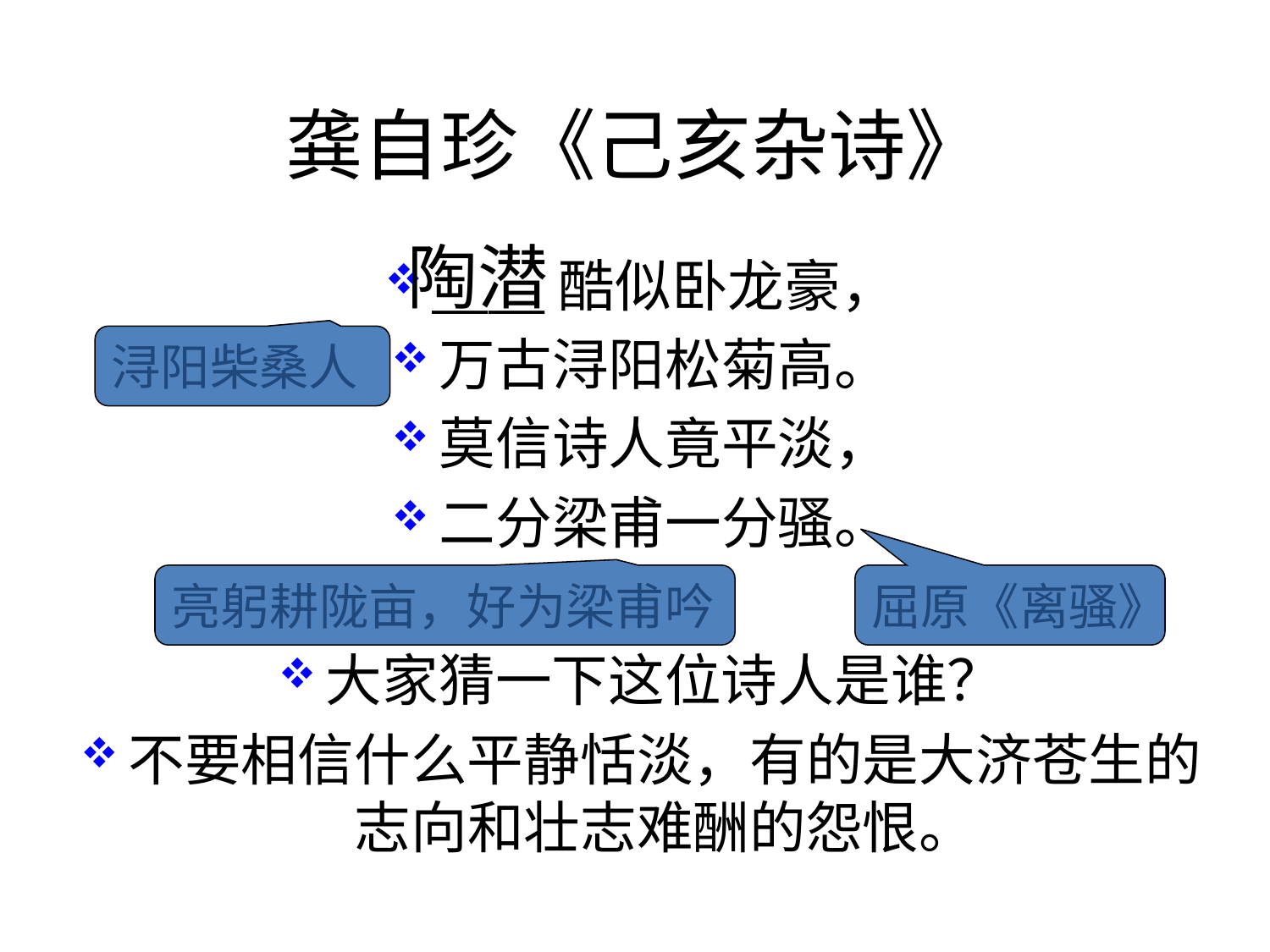

# 龚自珍《己亥杂诗》
陶潜
____酷似卧龙豪，
万古浔阳松菊高。
莫信诗人竟平淡，
二分梁甫一分骚。

大家猜一下这位诗人是谁？
不要相信什么平静恬淡，有的是大济苍生的志向和壮志难酬的怨恨。
浔阳柴桑人
亮躬耕陇亩，好为梁甫吟
屈原《离骚》